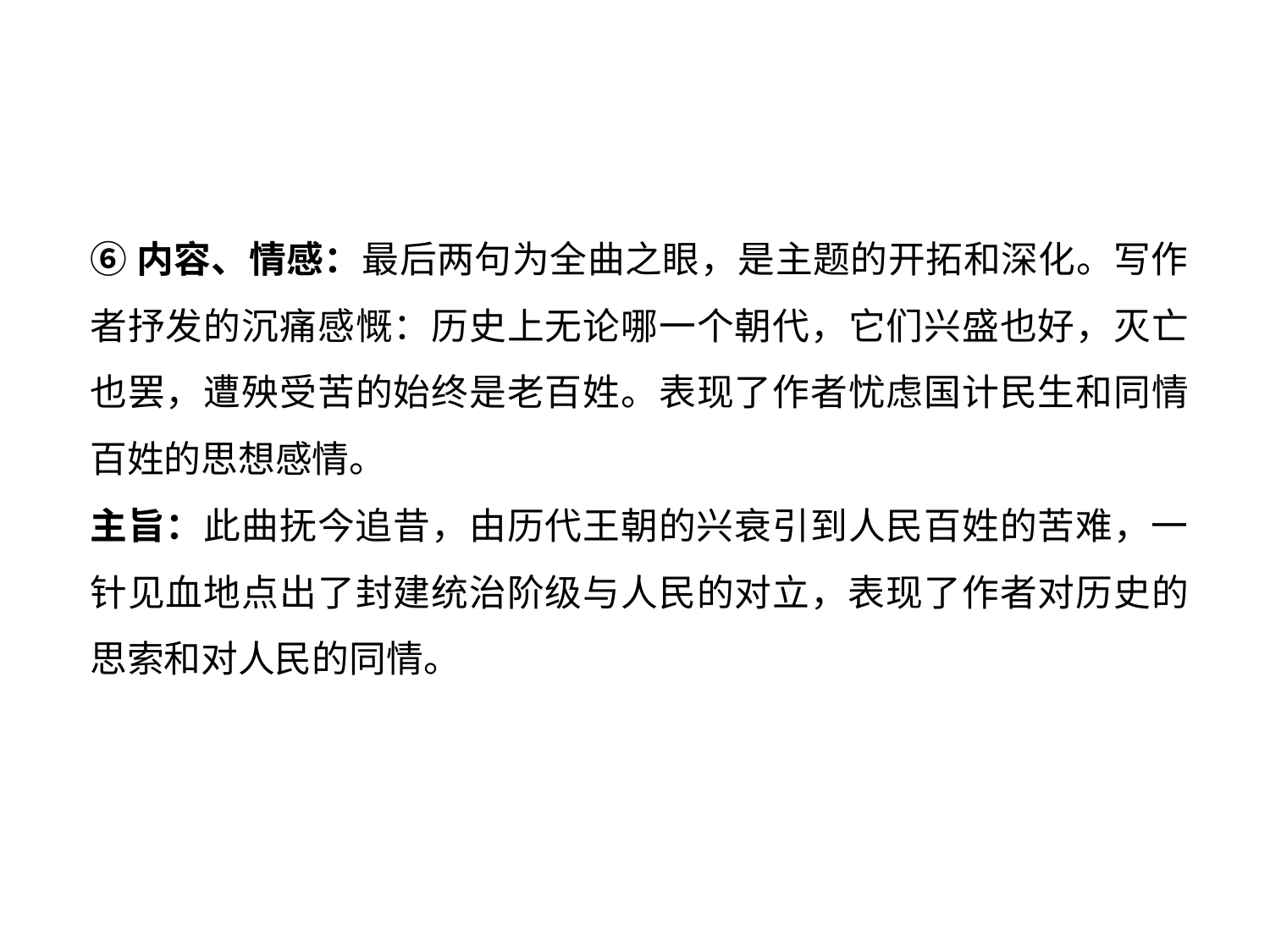

⑥内容、情感：最后两句为全曲之眼，是主题的开拓和深化。写作者抒发的沉痛感慨：历史上无论哪一个朝代，它们兴盛也好，灭亡也罢，遭殃受苦的始终是老百姓。表现了作者忧虑国计民生和同情百姓的思想感情。
主旨：此曲抚今追昔，由历代王朝的兴衰引到人民百姓的苦难，一针见血地点出了封建统治阶级与人民的对立，表现了作者对历史的思索和对人民的同情。